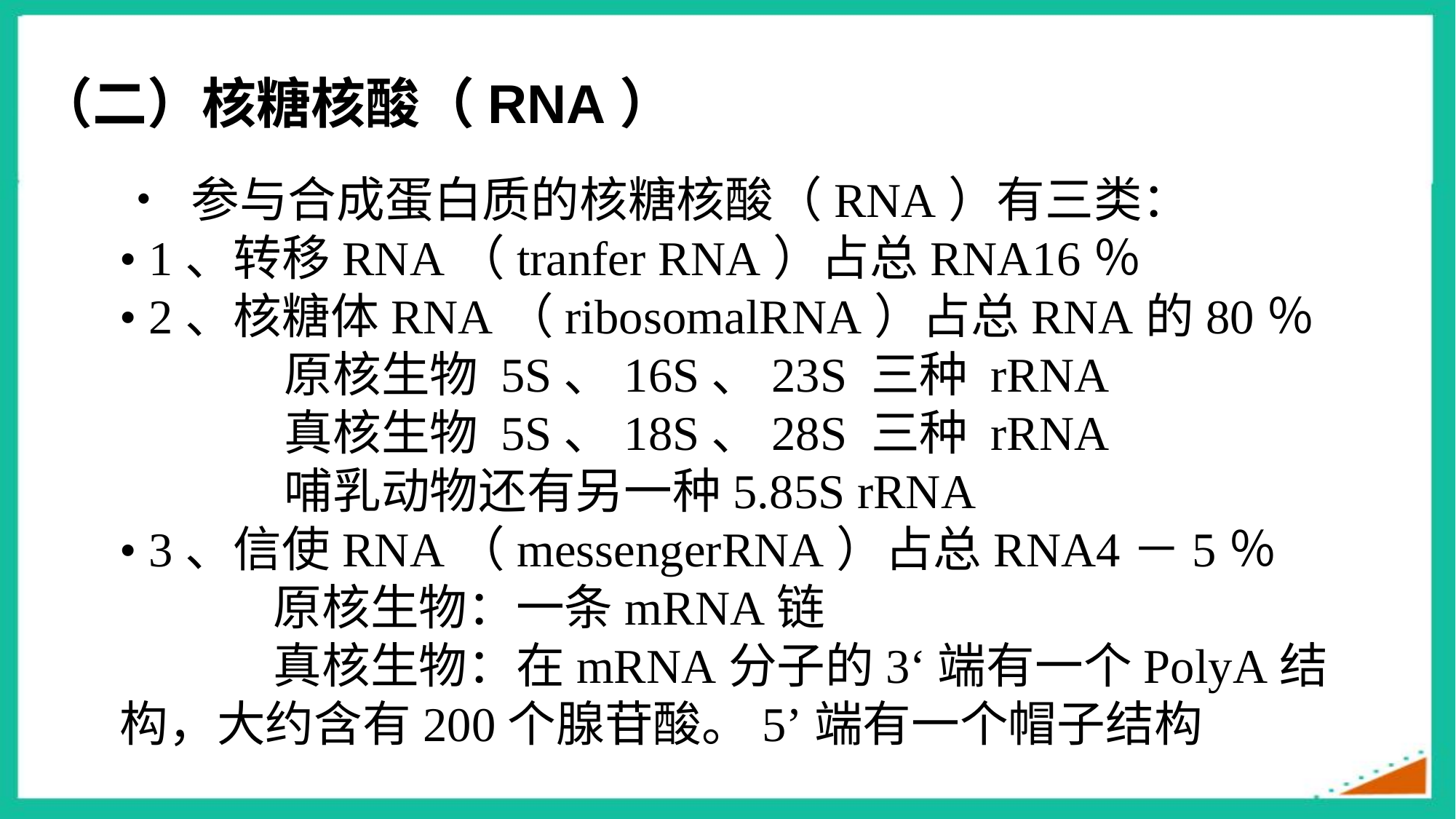

（二）核糖核酸（RNA）
• 参与合成蛋白质的核糖核酸（RNA）有三类：
• 1、转移RNA（tranfer RNA）占总RNA16％
• 2、核糖体RNA（ribosomalRNA）占总RNA的80％
              原核生物 5S、16S、23S 三种 rRNA
              真核生物 5S、18S、28S 三种 rRNA
              哺乳动物还有另一种5.85S rRNA
• 3、信使RNA（messengerRNA）占总RNA4－5％
             原核生物：一条mRNA链
             真核生物：在mRNA分子的3‘端有一个PolyA结构，大约含有200个腺苷酸。5’端有一个帽子结构